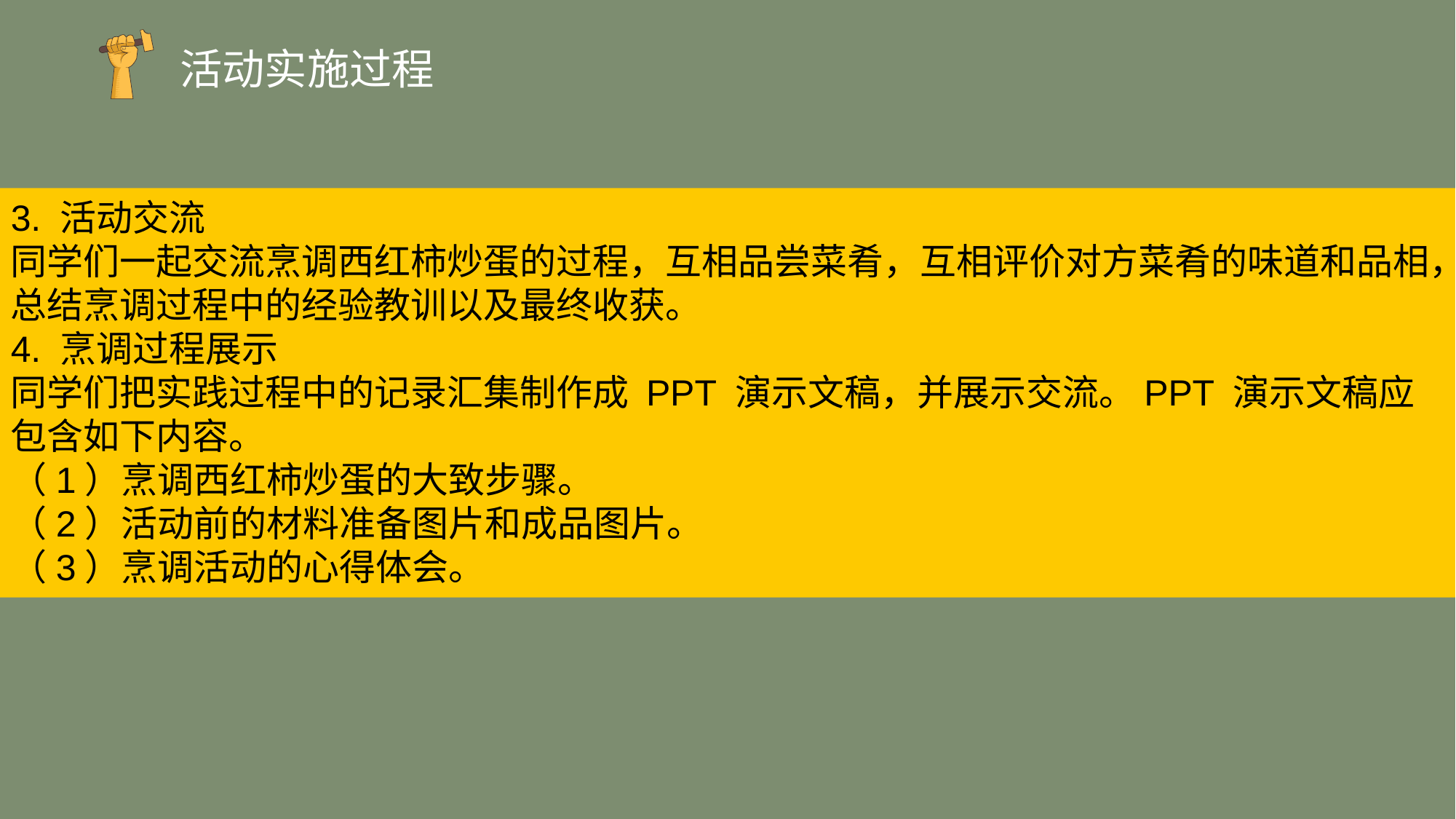

活动实施过程

3. 活动交流
同学们一起交流烹调西红柿炒蛋的过程，互相品尝菜肴，互相评价对方菜肴的味道和品相，总结烹调过程中的经验教训以及最终收获。
4. 烹调过程展示
同学们把实践过程中的记录汇集制作成 PPT 演示文稿，并展示交流。PPT 演示文稿应包含如下内容。
（1）烹调西红柿炒蛋的大致步骤。
（2）活动前的材料准备图片和成品图片。
（3）烹调活动的心得体会。